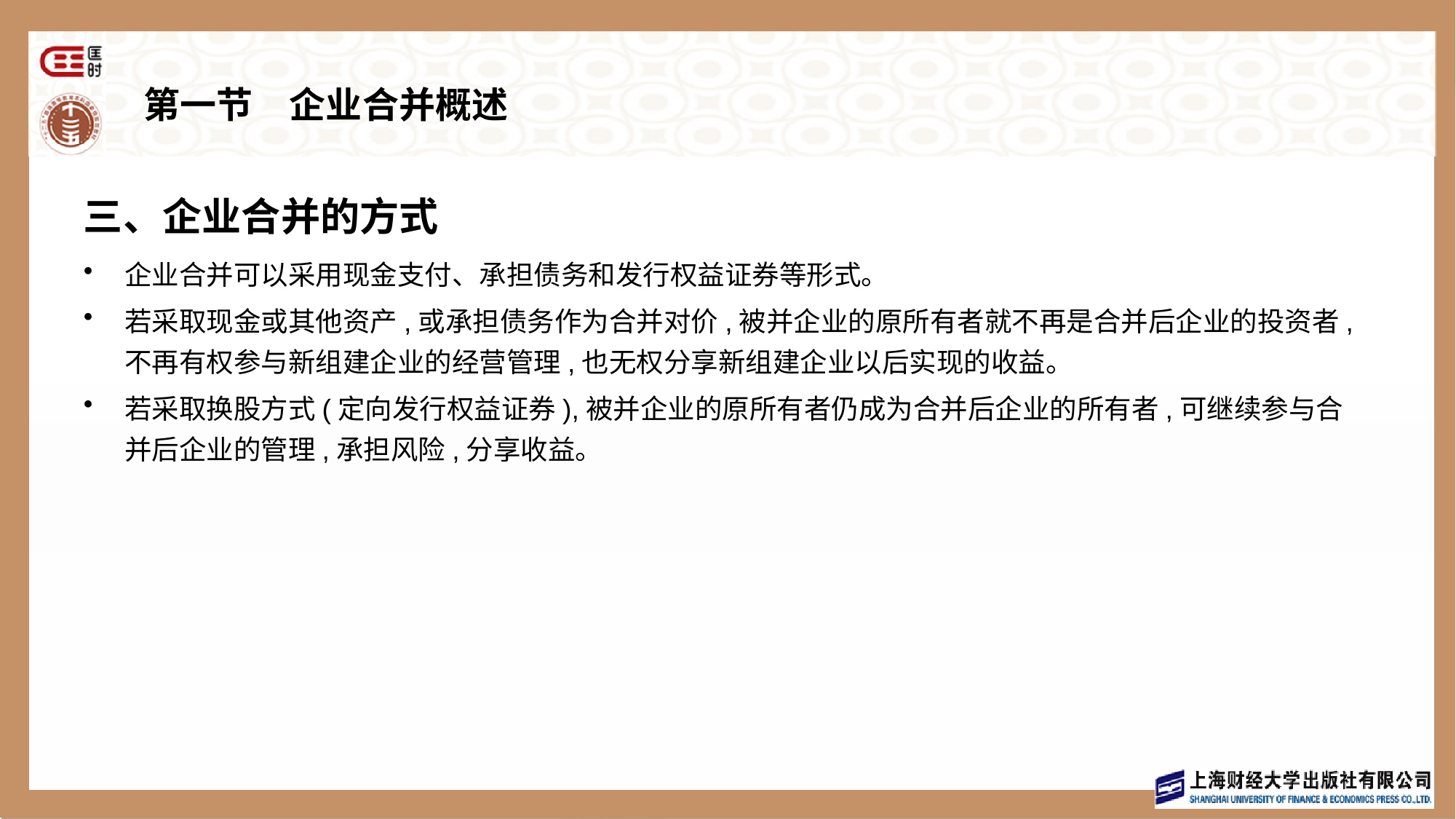

# 第一节　企业合并概述
三、企业合并的方式
企业合并可以采用现金支付、承担债务和发行权益证券等形式。
若采取现金或其他资产,或承担债务作为合并对价,被并企业的原所有者就不再是合并后企业的投资者,不再有权参与新组建企业的经营管理,也无权分享新组建企业以后实现的收益。
若采取换股方式(定向发行权益证券),被并企业的原所有者仍成为合并后企业的所有者,可继续参与合并后企业的管理,承担风险,分享收益。